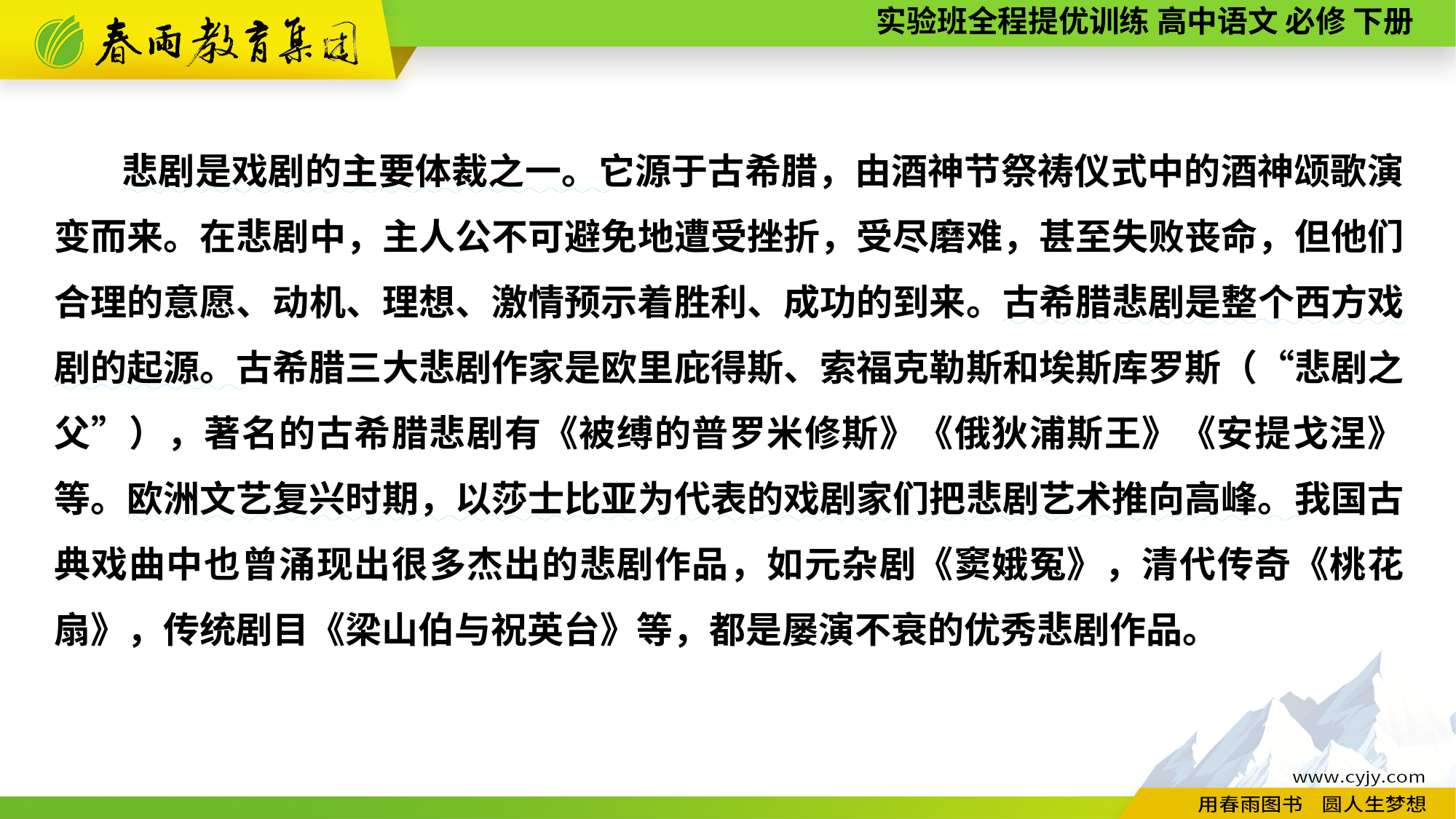

悲剧是戏剧的主要体裁之一。它源于古希腊，由酒神节祭祷仪式中的酒神颂歌演变而来。在悲剧中，主人公不可避免地遭受挫折，受尽磨难，甚至失败丧命，但他们合理的意愿、动机、理想、激情预示着胜利、成功的到来。古希腊悲剧是整个西方戏剧的起源。古希腊三大悲剧作家是欧里庇得斯、索福克勒斯和埃斯库罗斯（“悲剧之父”），著名的古希腊悲剧有《被缚的普罗米修斯》《俄狄浦斯王》《安提戈涅》等。欧洲文艺复兴时期，以莎士比亚为代表的戏剧家们把悲剧艺术推向高峰。我国古典戏曲中也曾涌现出很多杰出的悲剧作品，如元杂剧《窦娥冤》，清代传奇《桃花扇》，传统剧目《梁山伯与祝英台》等，都是屡演不衰的优秀悲剧作品。